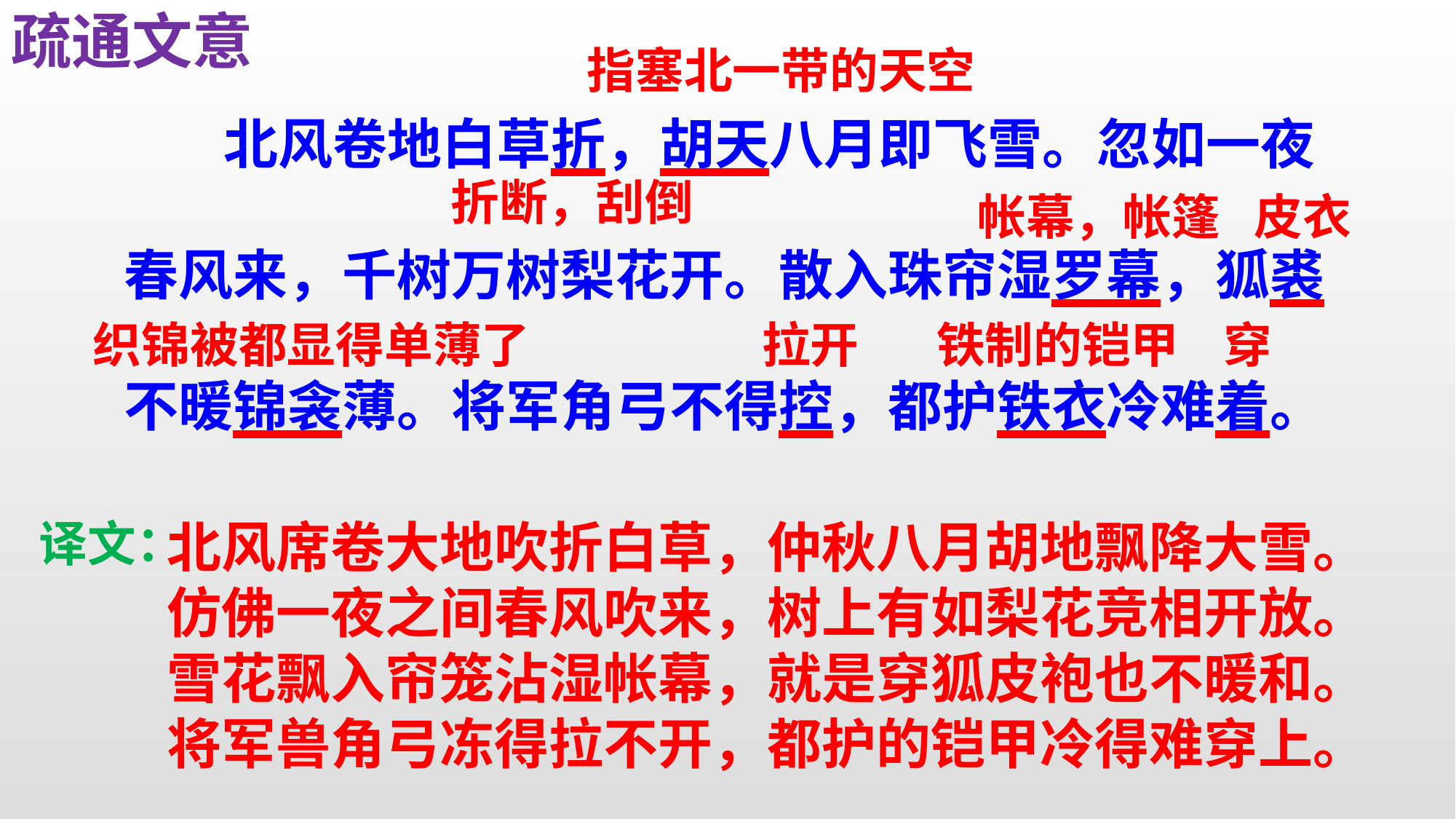

疏通文意
指塞北一带的天空
       北风卷地白草折，胡天八月即飞雪。忽如一夜

春风来，千树万树梨花开。散入珠帘湿罗幕，狐裘

不暖锦衾薄。将军角弓不得控，都护铁衣冷难着。
折断，刮倒
帐幕，帐篷
皮衣
织锦被都显得单薄了
拉开
铁制的铠甲
穿
译文：
北风席卷大地吹折白草，仲秋八月胡地飘降大雪。
仿佛一夜之间春风吹来，树上有如梨花竞相开放。
雪花飘入帘笼沾湿帐幕，就是穿狐皮袍也不暖和。
将军兽角弓冻得拉不开，都护的铠甲冷得难穿上。